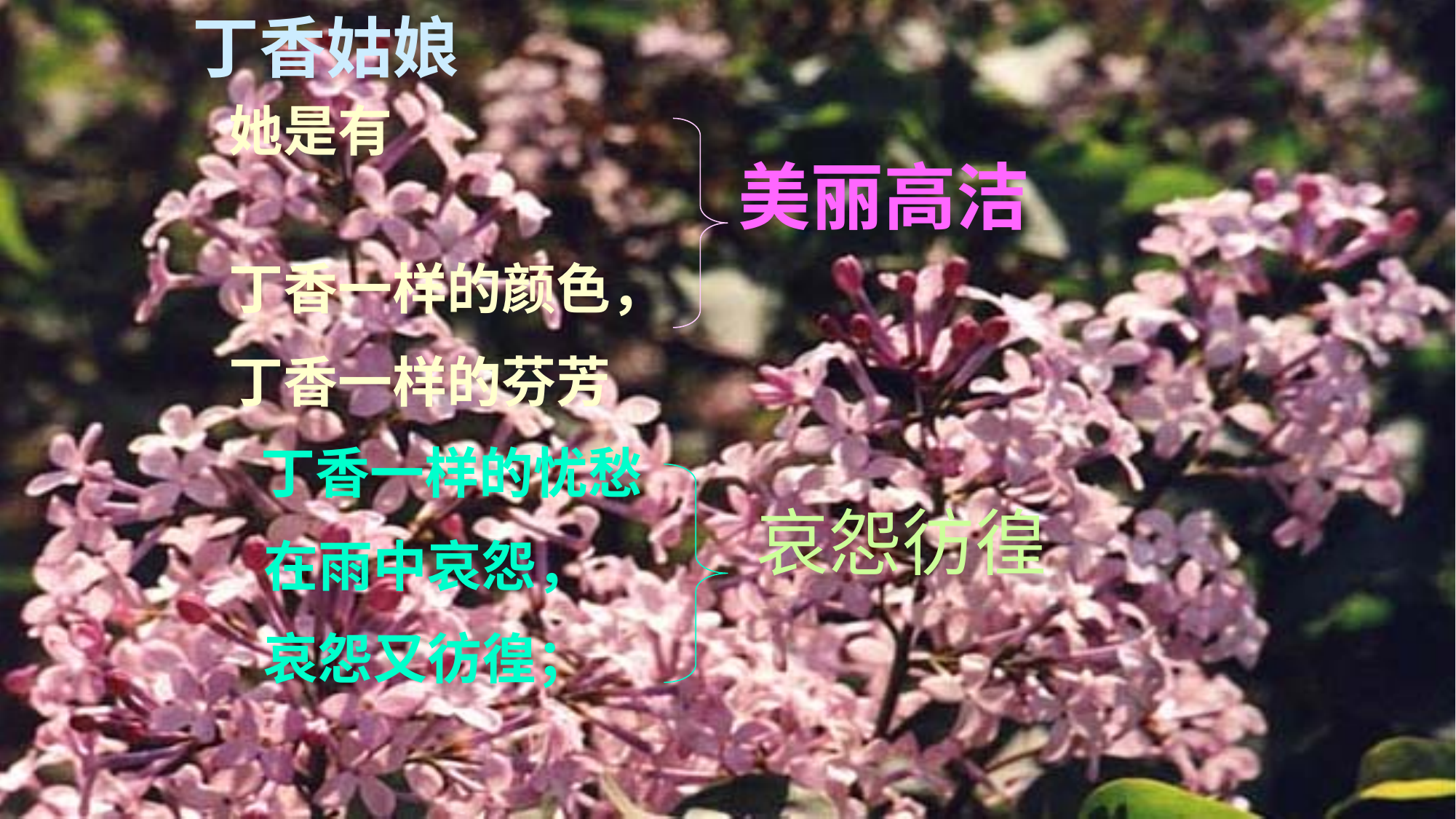

丁香姑娘
她是有
丁香一样的颜色，
丁香一样的芬芳

美丽高洁
 丁香一样的忧愁
 在雨中哀怨，
 哀怨又彷徨；

哀怨彷徨